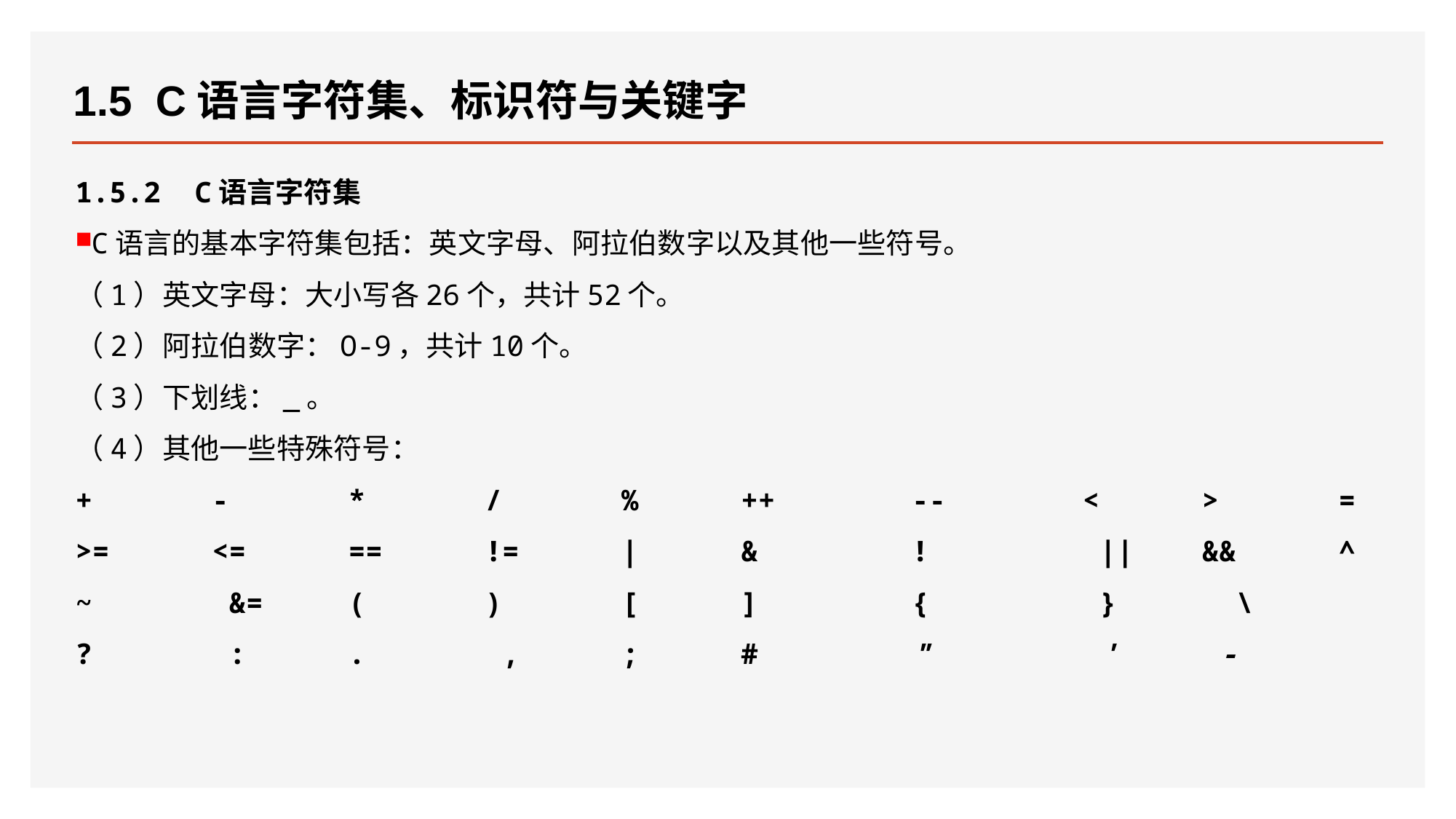

# 1.5  C语言字符集、标识符与关键字
1.5.2  C语言字符集
C语言的基本字符集包括：英文字母、阿拉伯数字以及其他一些符号。
（1）英文字母：大小写各26个，共计52个。
（2）阿拉伯数字：O-9，共计10个。
（3）下划线：_。
（4）其他一些特殊符号：
+       -       *       /       %      ++        --        <      >       =
>=      <=      ==      !=      |      &         !          ||    &&      ^
~        &=     (       )       [      ]         {          }       \
?        :      .        ,      ;      #         "          '      -